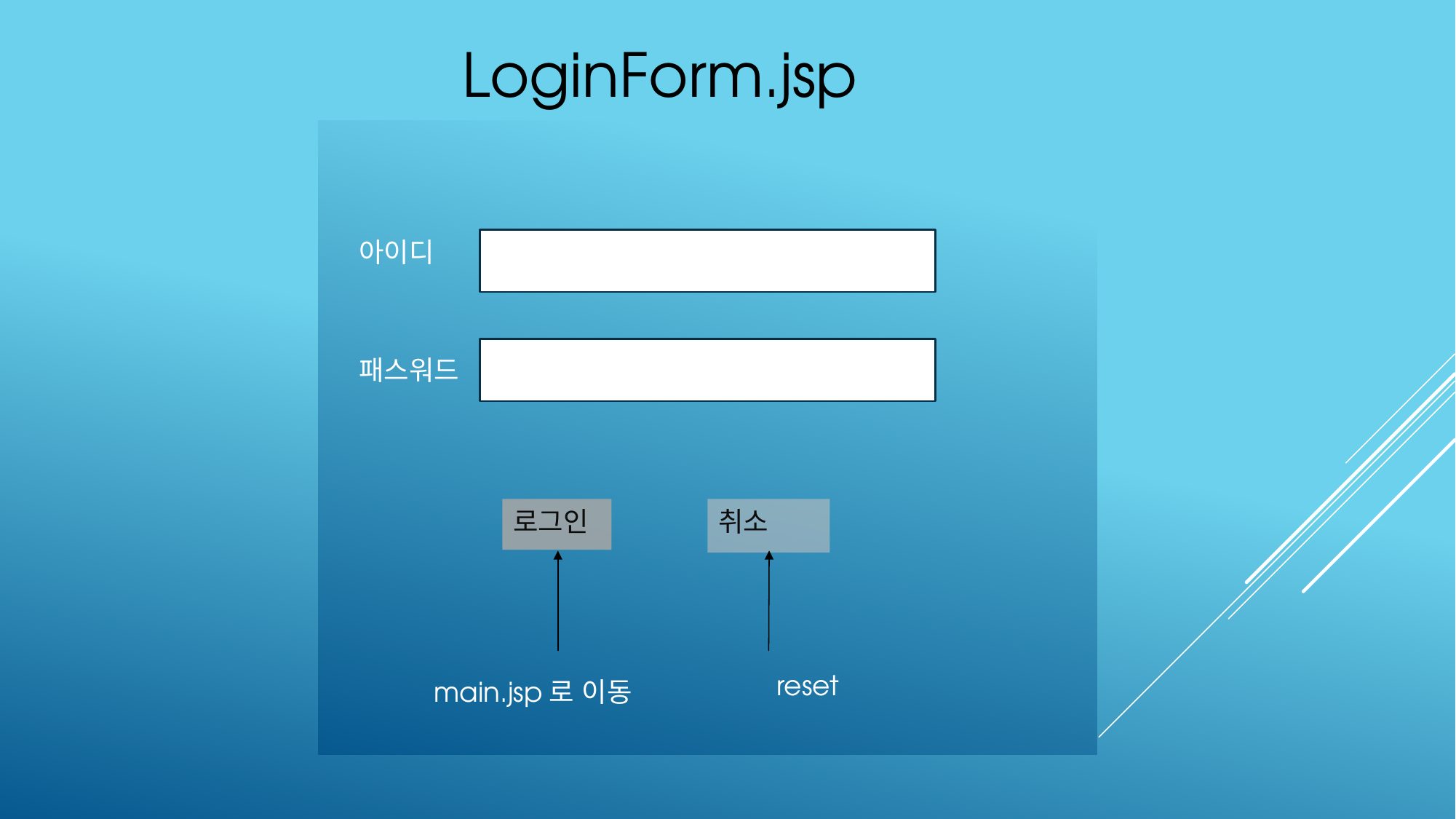

LoginForm.jsp

아이디

패스워드

로그인

취소
reset
main.jsp로 이동